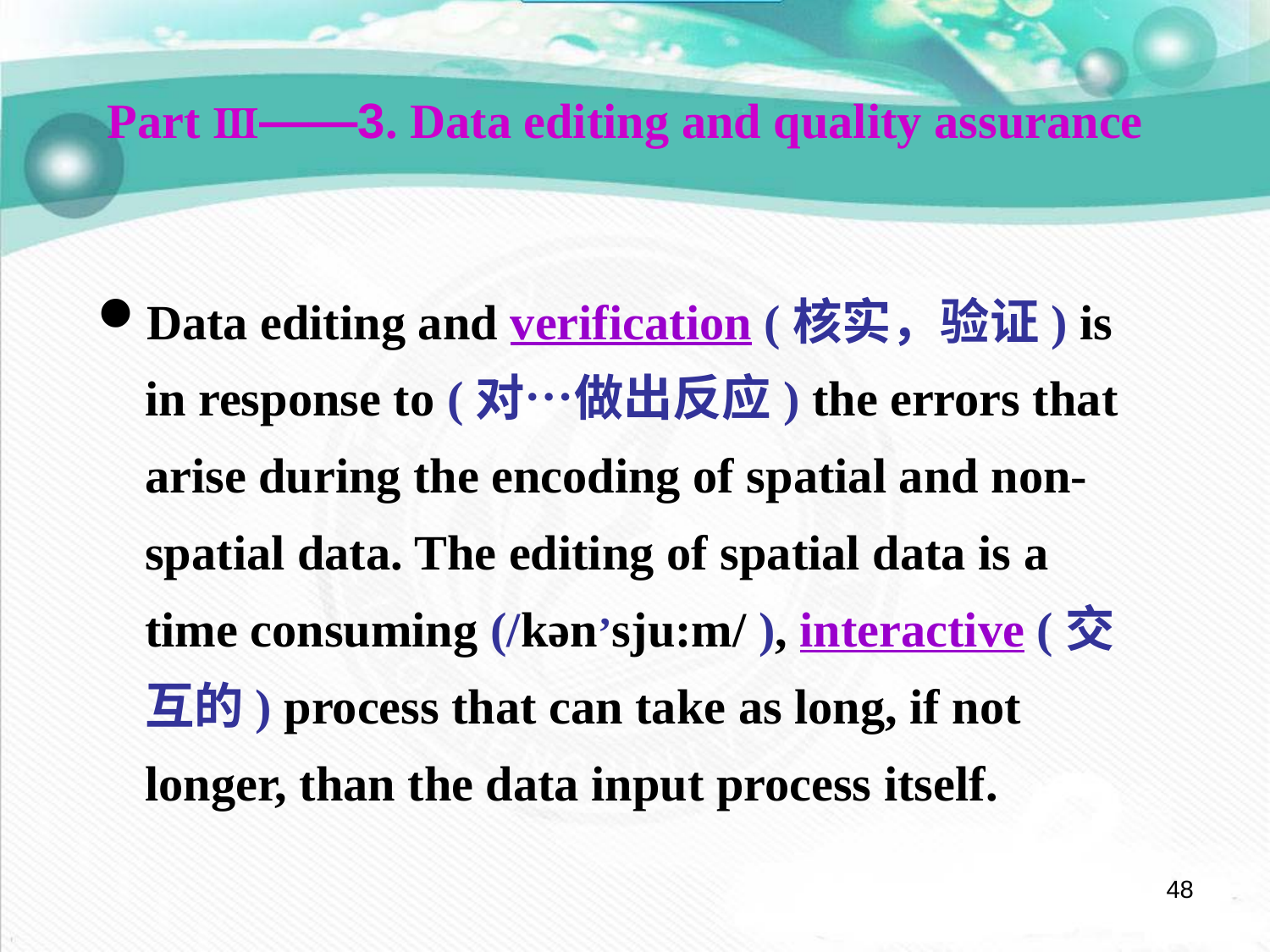

Part Ⅲ——3. Data editing and quality assurance
Data editing and verification (核实，验证) is in response to (对…做出反应) the errors that arise during the encoding of spatial and non-spatial data. The editing of spatial data is a time consuming (/kən’sju:m/ ), interactive (交互的) process that can take as long, if not longer, than the data input process itself.
48